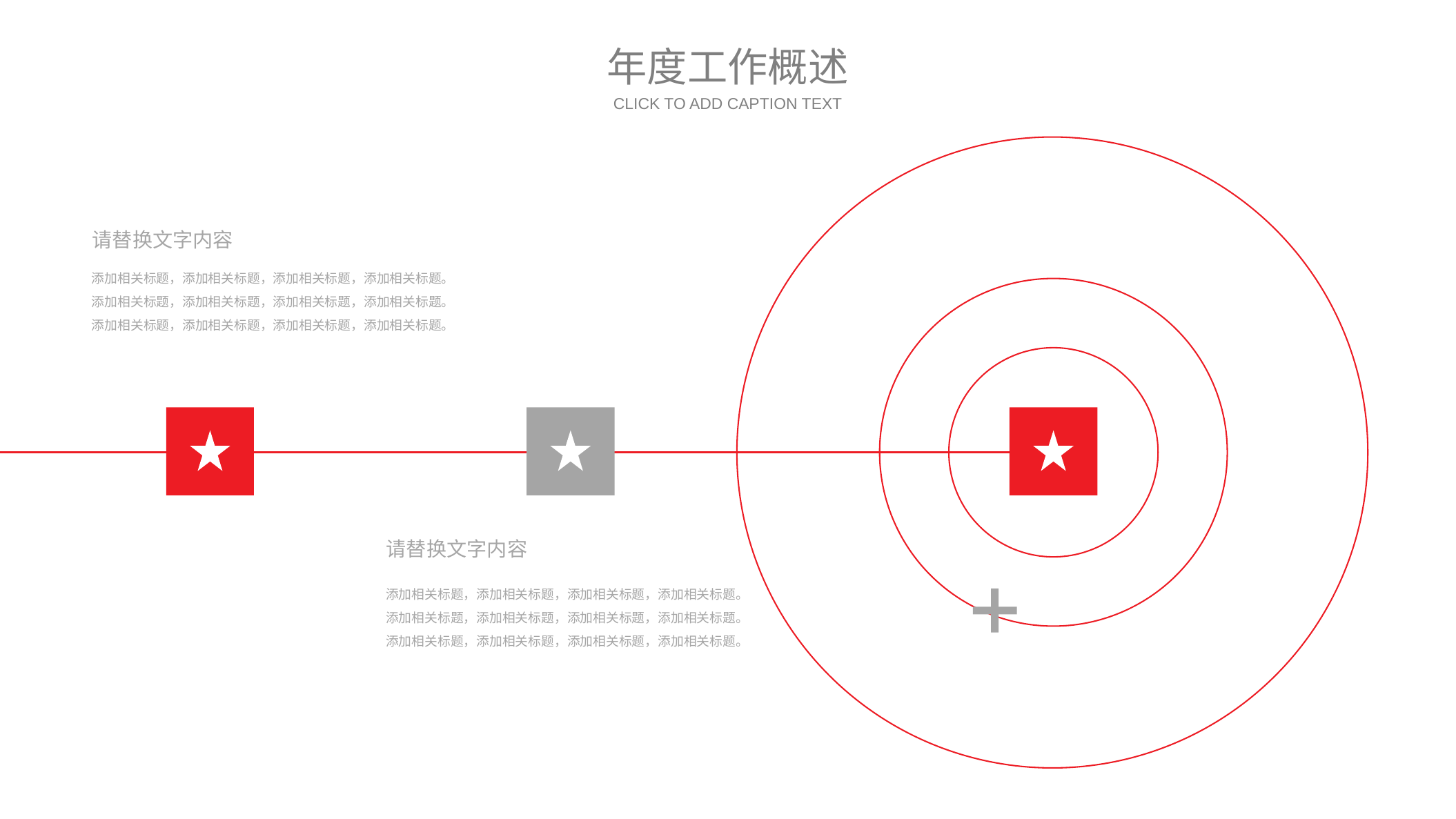

年度工作概述
CLICK TO ADD CAPTION TEXT

请替换文字内容
添加相关标题，添加相关标题，添加相关标题，添加相关标题。添加相关标题，添加相关标题，添加相关标题，添加相关标题。添加相关标题，添加相关标题，添加相关标题，添加相关标题。

请替换文字内容
添加相关标题，添加相关标题，添加相关标题，添加相关标题。添加相关标题，添加相关标题，添加相关标题，添加相关标题。添加相关标题，添加相关标题，添加相关标题，添加相关标题。